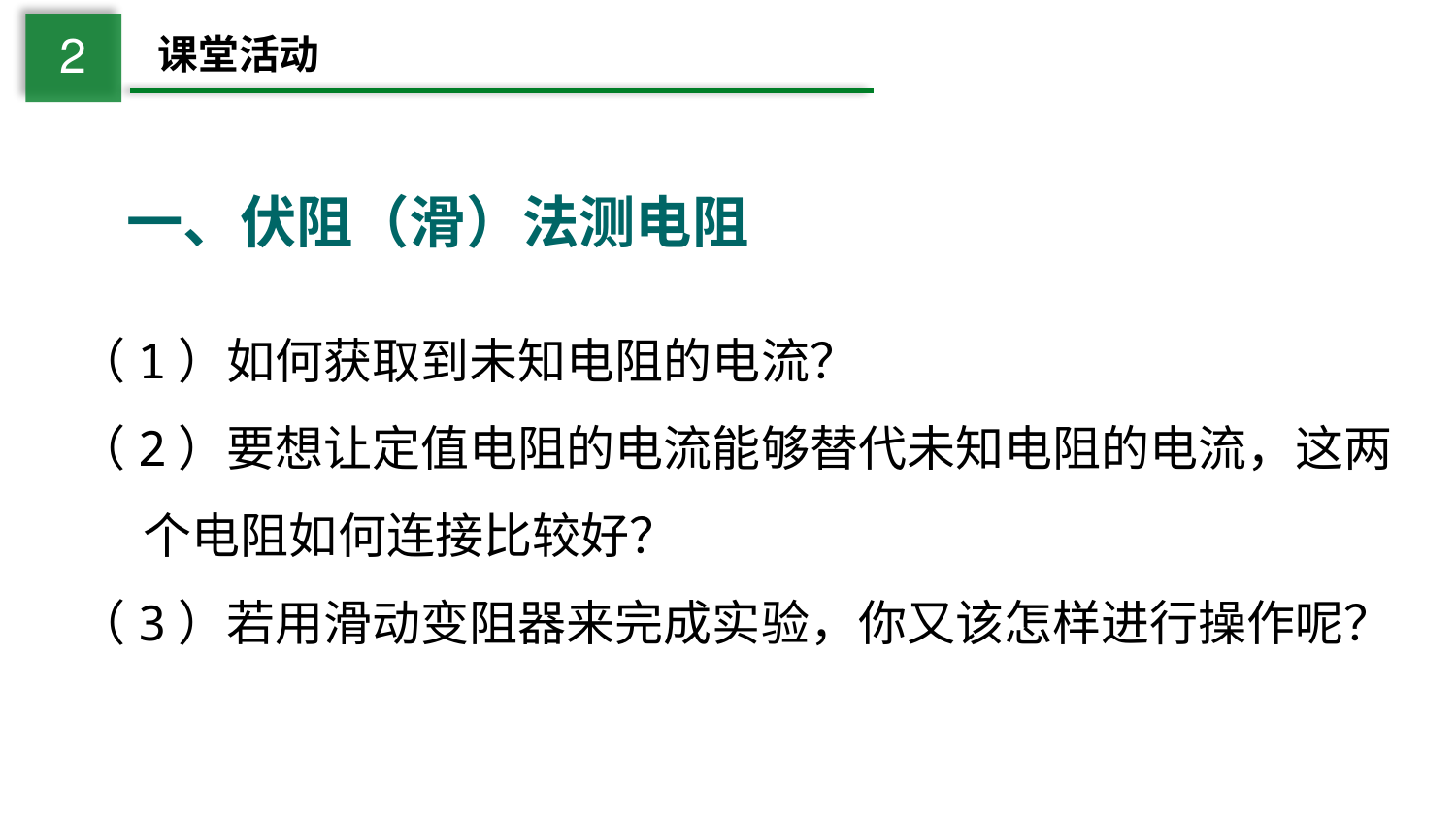

2
课堂活动
一、伏阻（滑）法测电阻
（1）如何获取到未知电阻的电流？
（2）要想让定值电阻的电流能够替代未知电阻的电流，这两
     个电阻如何连接比较好？
（3）若用滑动变阻器来完成实验，你又该怎样进行操作呢？